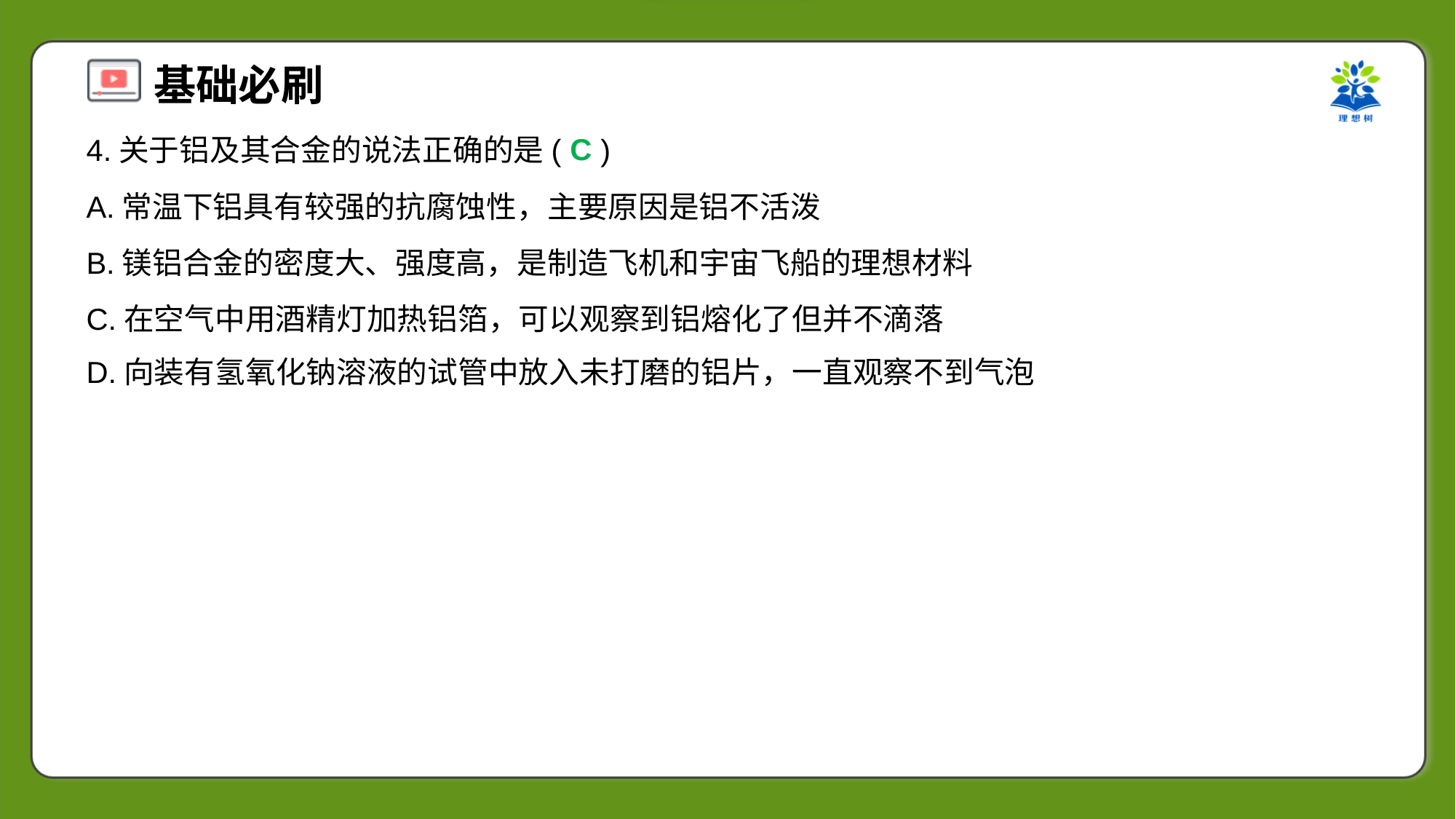

C
4.关于铝及其合金的说法正确的是(     )
A.常温下铝具有较强的抗腐蚀性，主要原因是铝不活泼
B.镁铝合金的密度大、强度高，是制造飞机和宇宙飞船的理想材料
C.在空气中用酒精灯加热铝箔，可以观察到铝熔化了但并不滴落
D.向装有氢氧化钠溶液的试管中放入未打磨的铝片，一直观察不到气泡